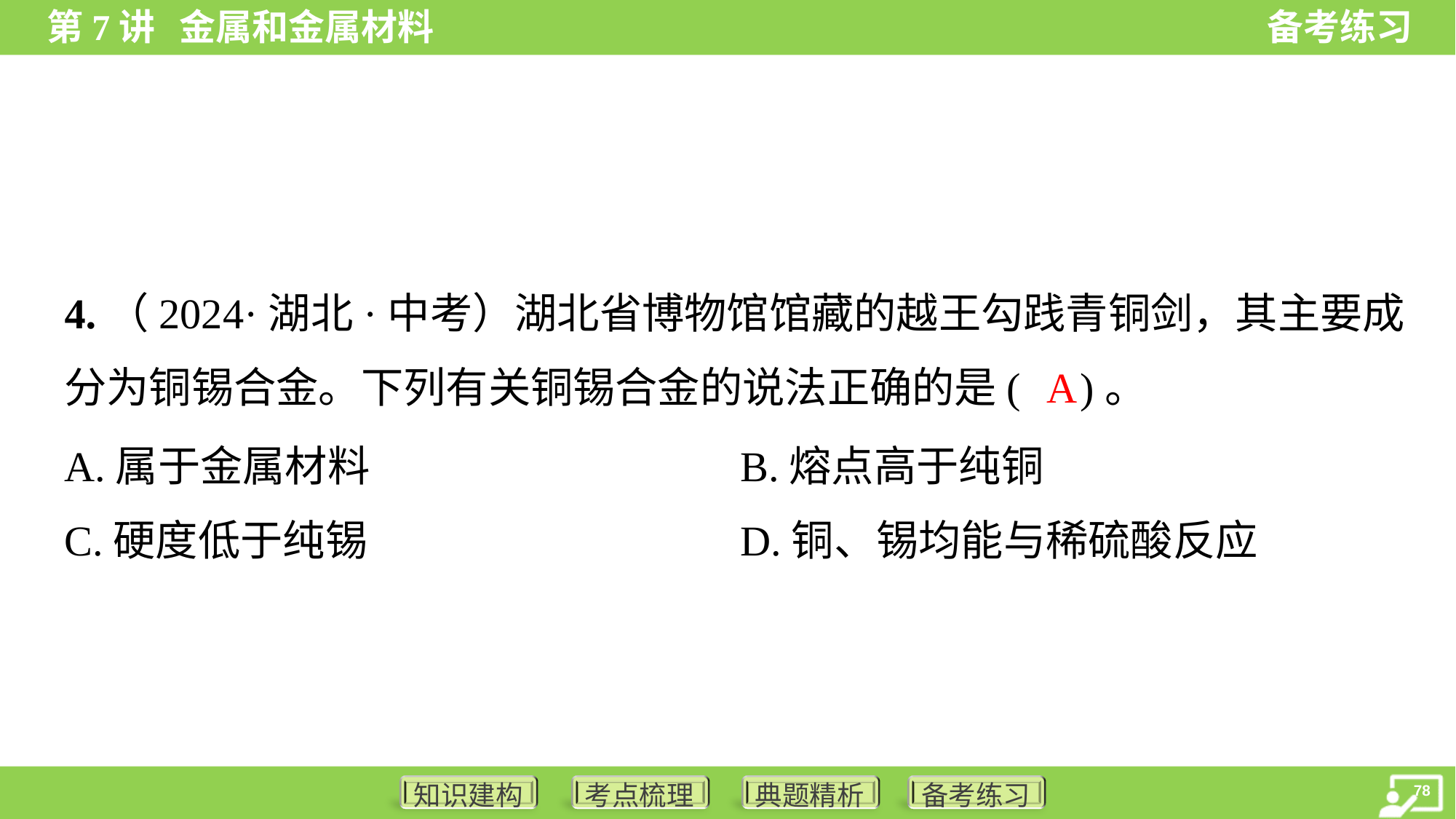

4.（2024·湖北·中考）湖北省博物馆馆藏的越王勾践青铜剑，其主要成
分为铜锡合金。下列有关铜锡合金的说法正确的是(     )。
A
A.属于金属材料	B.熔点高于纯铜
C.硬度低于纯锡	D.铜、锡均能与稀硫酸反应